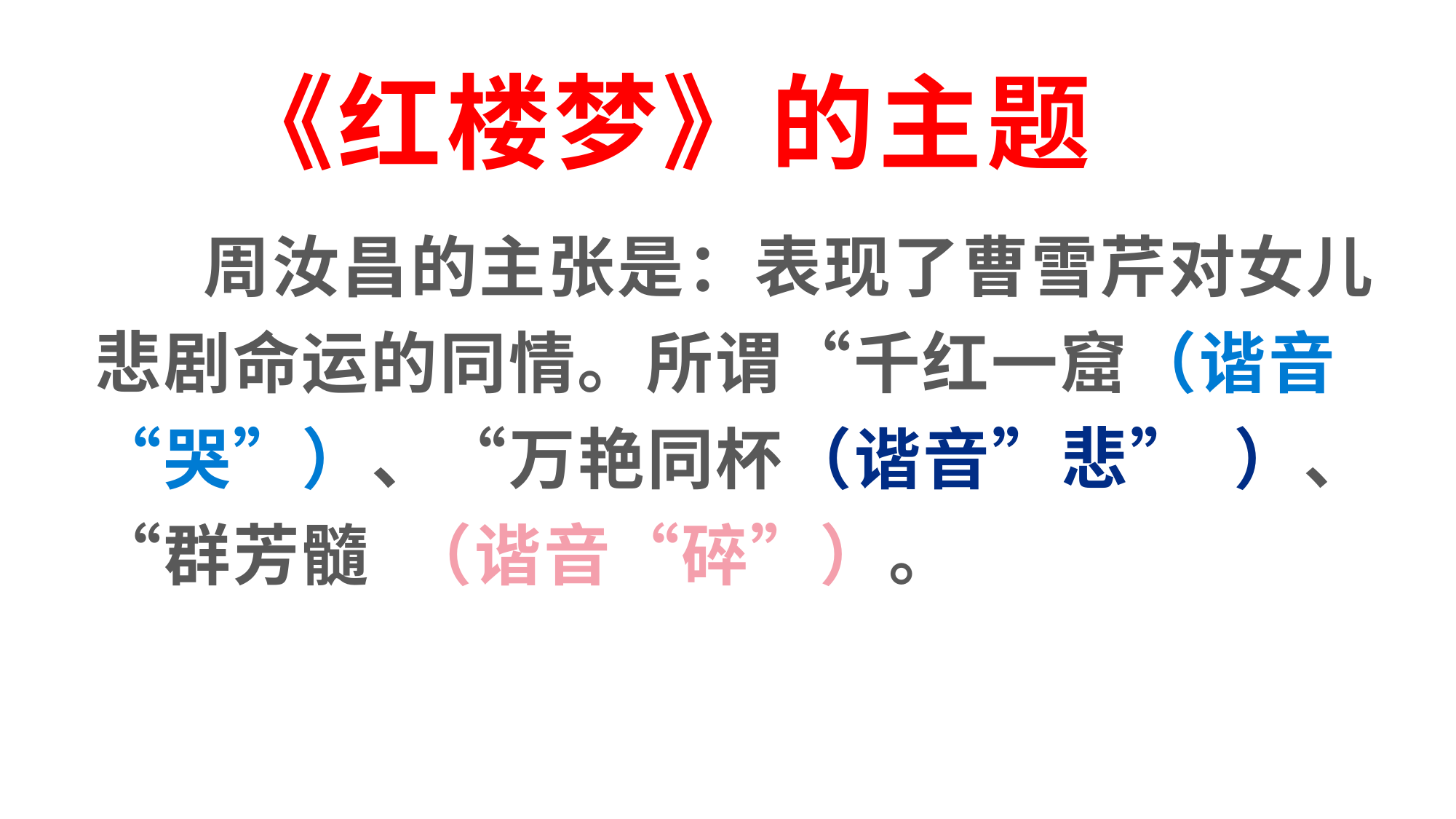

# 《红楼梦》的主题
         周汝昌的主张是：表现了曹雪芹对女儿悲剧命运的同情。所谓“千红一窟（谐音“哭”）、“万艳同杯（谐音”悲”  ）、  “群芳髓  （谐音“碎”）。